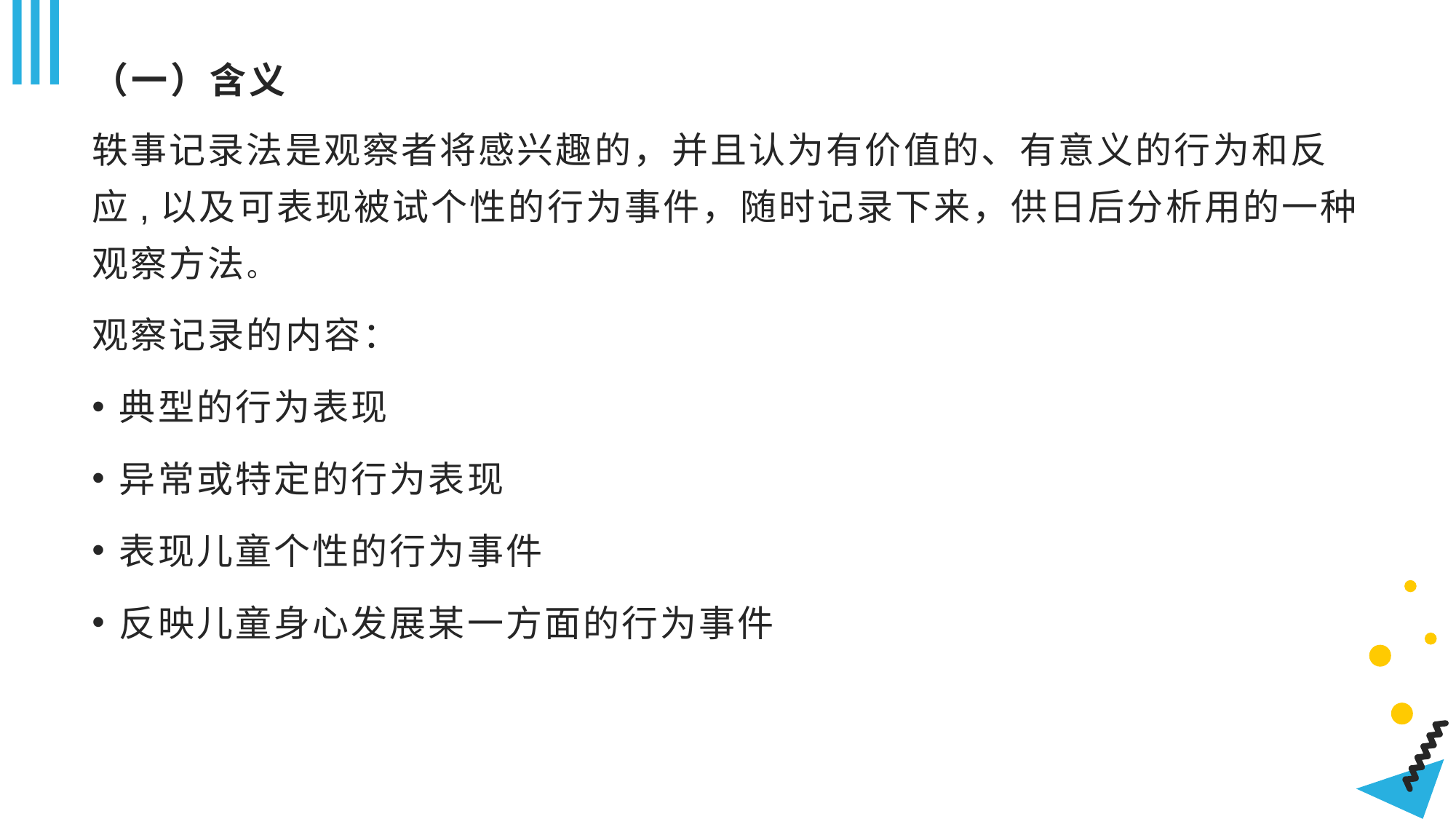

# （一）含义
轶事记录法是观察者将感兴趣的，并且认为有价值的、有意义的行为和反应,以及可表现被试个性的行为事件，随时记录下来，供日后分析用的一种观察方法。
观察记录的内容：
典型的行为表现
异常或特定的行为表现
表现儿童个性的行为事件
反映儿童身心发展某一方面的行为事件